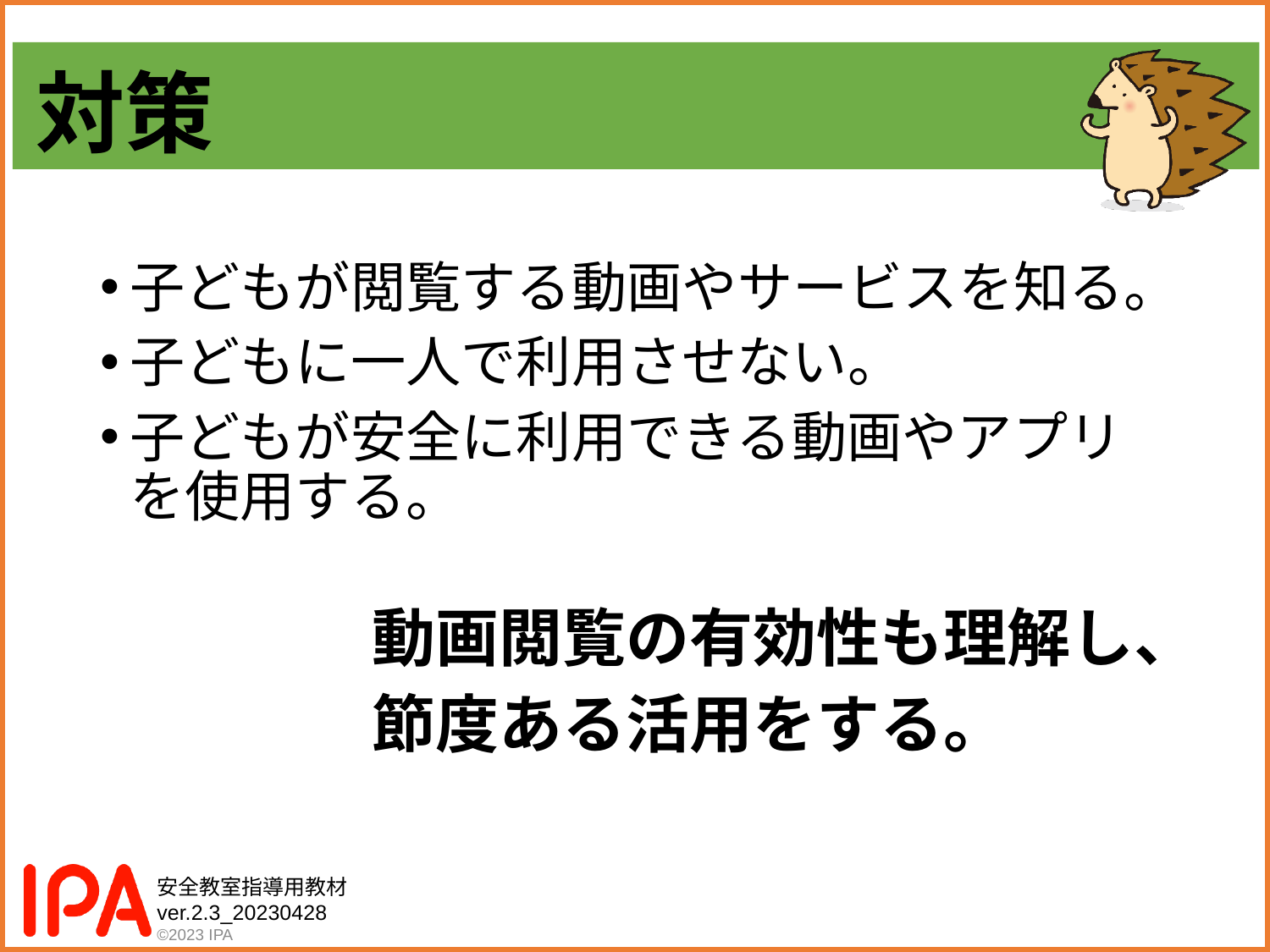

# 対策
子どもが閲覧する動画やサービスを知る。
子どもに一人で利用させない。
子どもが安全に利用できる動画やアプリを使用する。

動画閲覧の有効性も理解し、
節度ある活用をする。